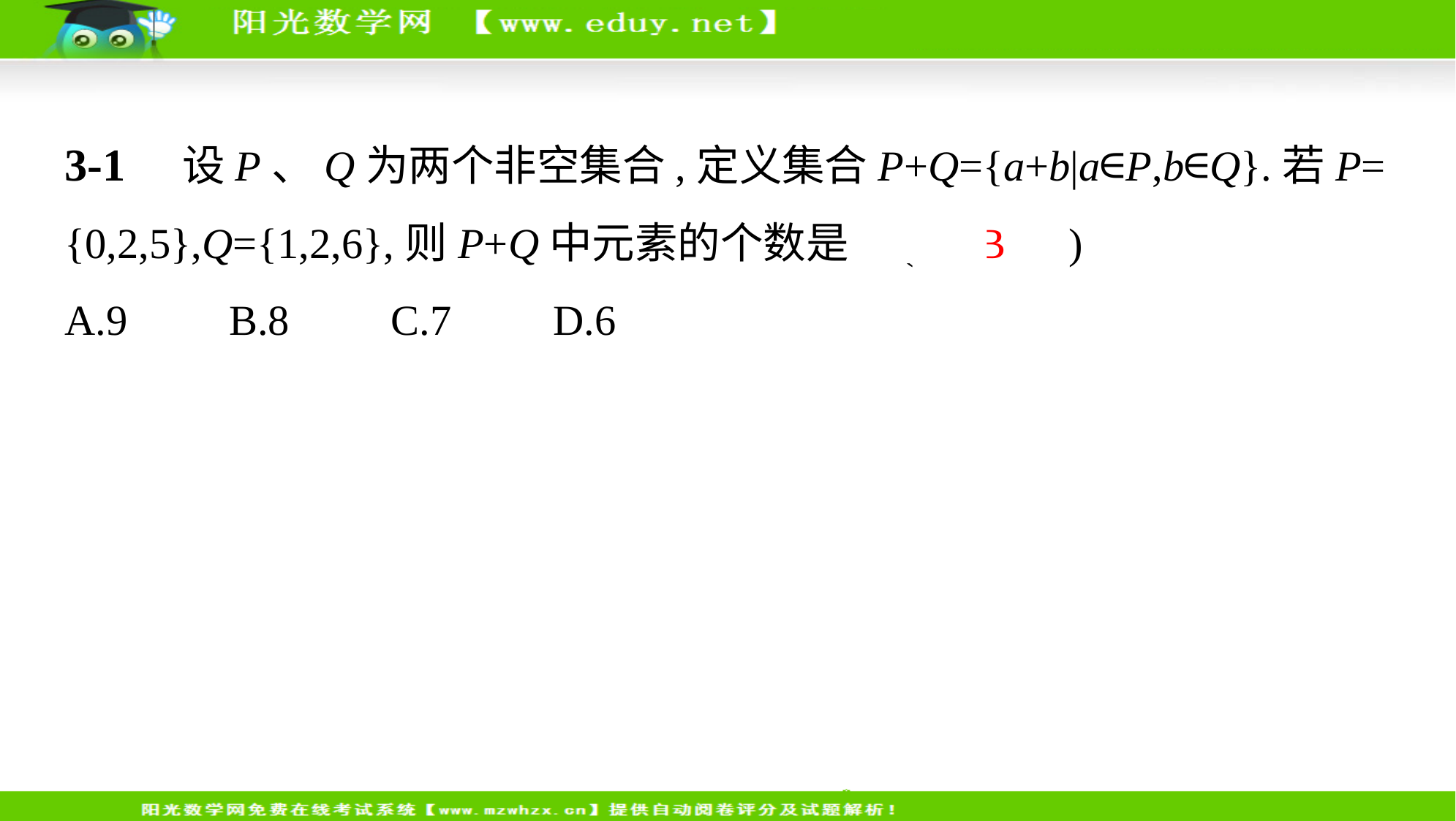

3-1　设P、Q为两个非空集合,定义集合P+Q={a+b|a∈P,b∈Q}.若P=
{0,2,5},Q={1,2,6},则P+Q中元素的个数是 (　B　)
A.9　    B.8　    C.7　    D.6

解析　已知P={0,2,5},Q={1,2,6},根据题意知P+Q={1,2,3,4,6,7,8,11},故P+Q中元素的个数是8.